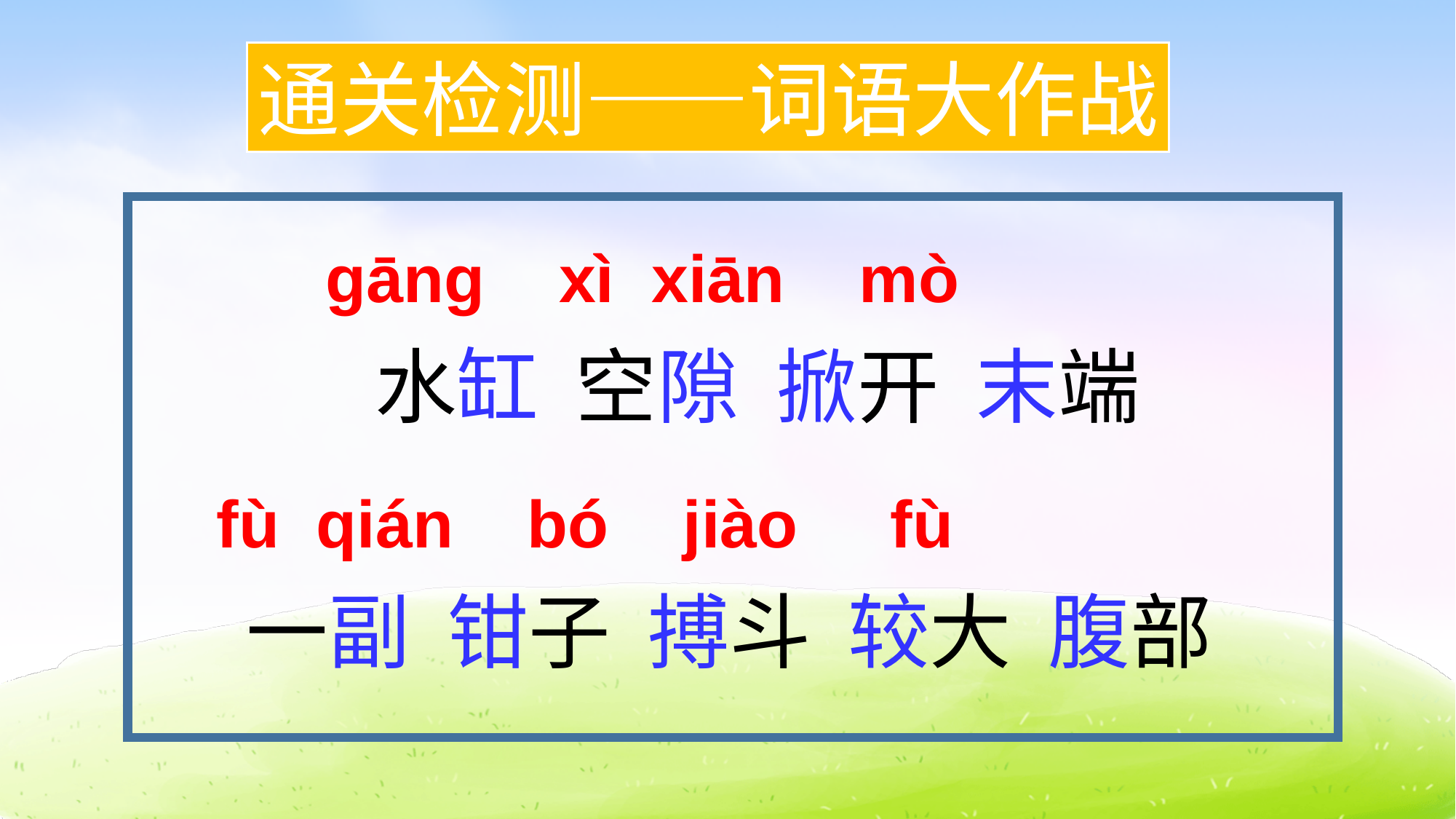

通关检测——词语大作战
  水缸  空隙  掀开  末端
一副  钳子  搏斗  较大  腹部

    gāng    xì  xiān    mò
  fù  qián    bó    jiào     fù